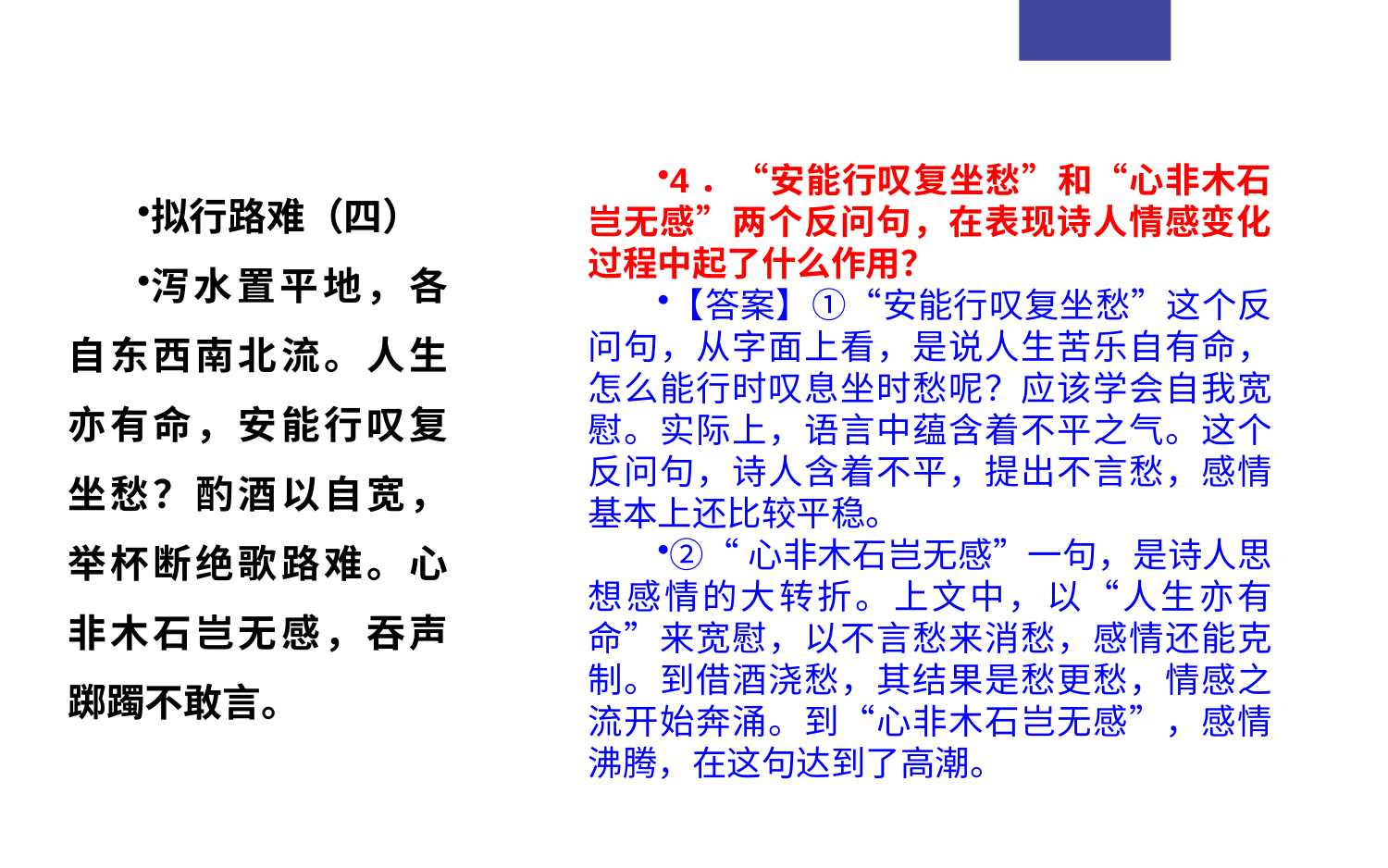

4．“安能行叹复坐愁”和“心非木石岂无感”两个反问句，在表现诗人情感变化过程中起了什么作用？
【答案】①“安能行叹复坐愁”这个反问句，从字面上看，是说人生苦乐自有命，怎么能行时叹息坐时愁呢？应该学会自我宽慰。实际上，语言中蕴含着不平之气。这个反问句，诗人含着不平，提出不言愁，感情基本上还比较平稳。
②“心非木石岂无感”一句，是诗人思想感情的大转折。上文中，以“人生亦有命”来宽慰，以不言愁来消愁，感情还能克制。到借酒浇愁，其结果是愁更愁，情感之流开始奔涌。到“心非木石岂无感”，感情沸腾，在这句达到了高潮。

拟行路难（四）
泻水置平地，各自东西南北流。人生亦有命，安能行叹复坐愁？酌酒以自宽，举杯断绝歌路难。心非木石岂无感，吞声踯躅不敢言。